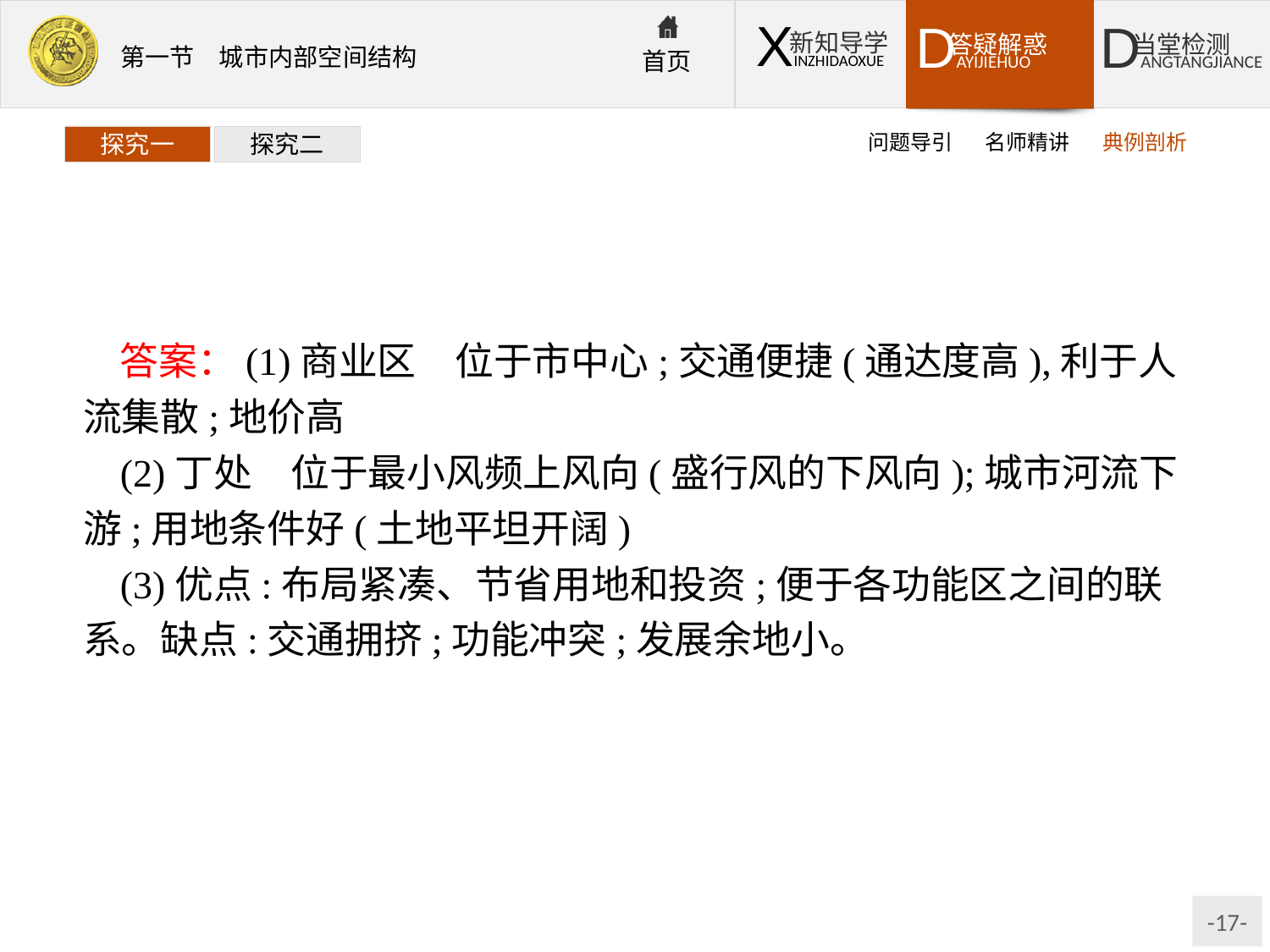

问题导引
名师精讲
典例剖析
探究一
探究二
答案：(1)商业区　位于市中心;交通便捷(通达度高),利于人流集散;地价高
(2)丁处　位于最小风频上风向(盛行风的下风向);城市河流下游;用地条件好(土地平坦开阔)
(3)优点:布局紧凑、节省用地和投资;便于各功能区之间的联系。缺点:交通拥挤;功能冲突;发展余地小。